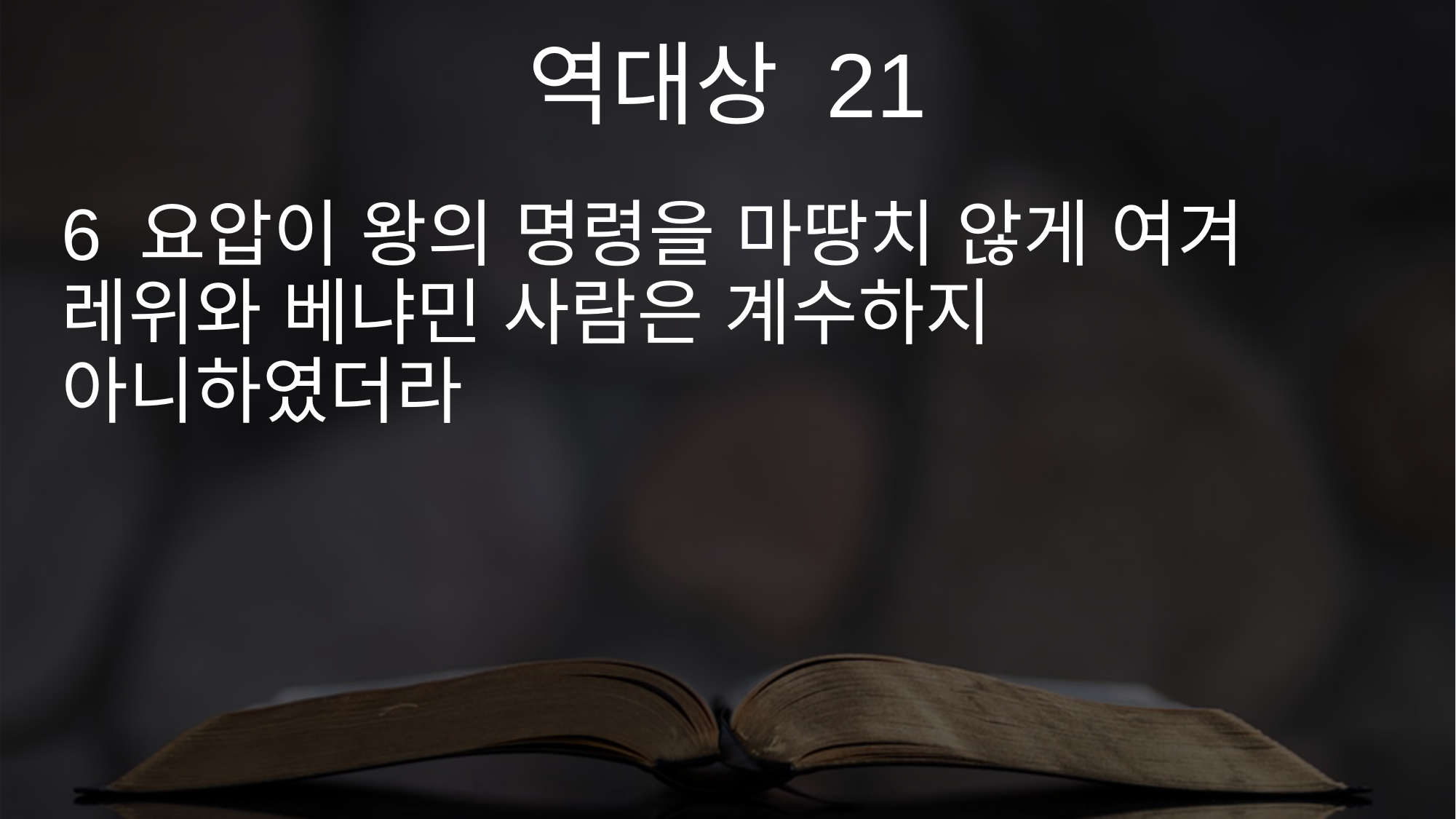

역대상 21
6 요압이 왕의 명령을 마땅치 않게 여겨 레위와 베냐민 사람은 계수하지 아니하였더라